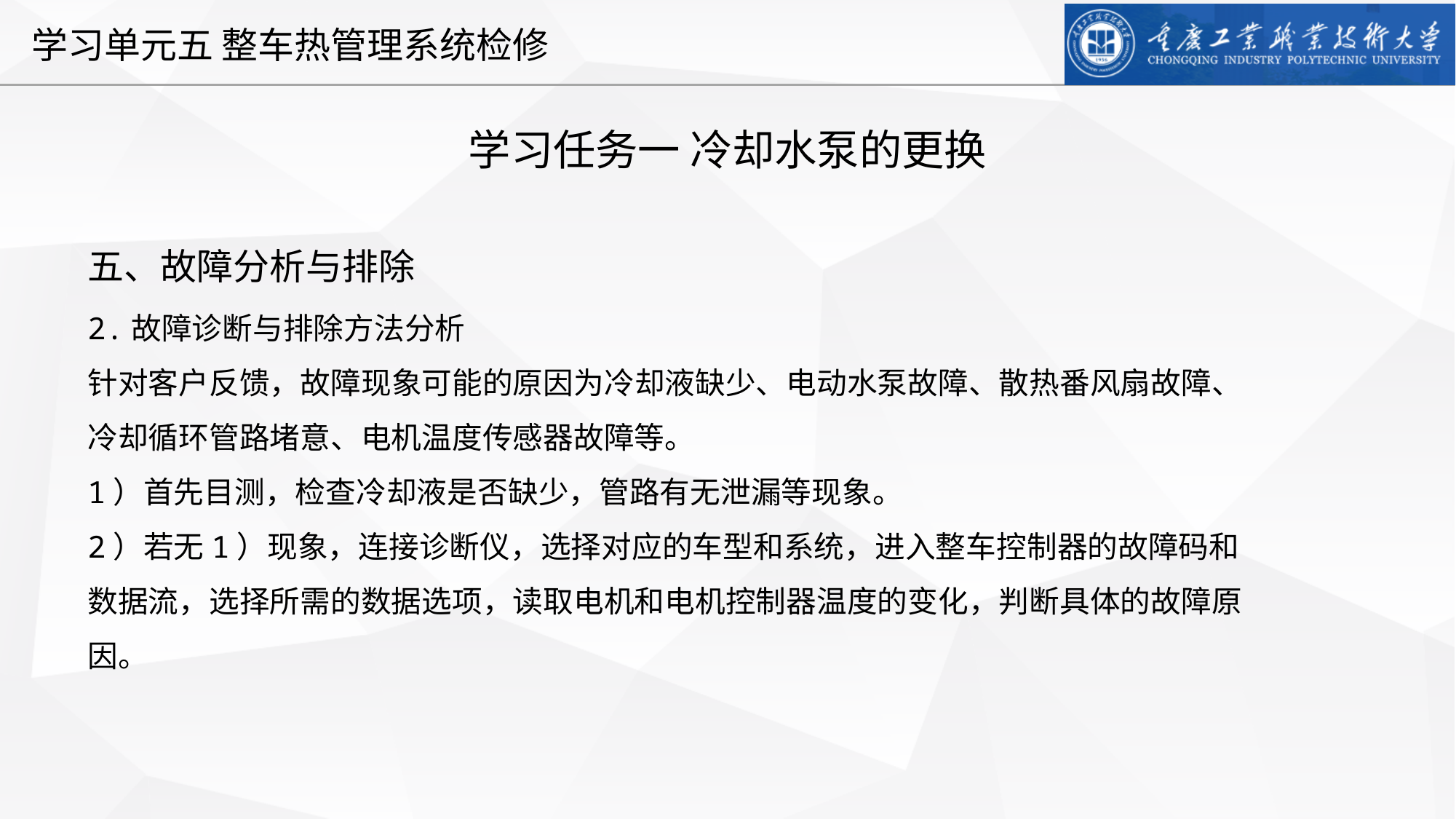

学习任务一 冷却水泵的更换
五、故障分析与排除
2.故障诊断与排除方法分析
针对客户反馈，故障现象可能的原因为冷却液缺少、电动水泵故障、散热番风扇故障、冷却循环管路堵意、电机温度传感器故障等。
1）首先目测，检查冷却液是否缺少，管路有无泄漏等现象。
2）若无1）现象，连接诊断仪，选择对应的车型和系统，进入整车控制器的故障码和数据流，选择所需的数据选项，读取电机和电机控制器温度的变化，判断具体的故障原因。